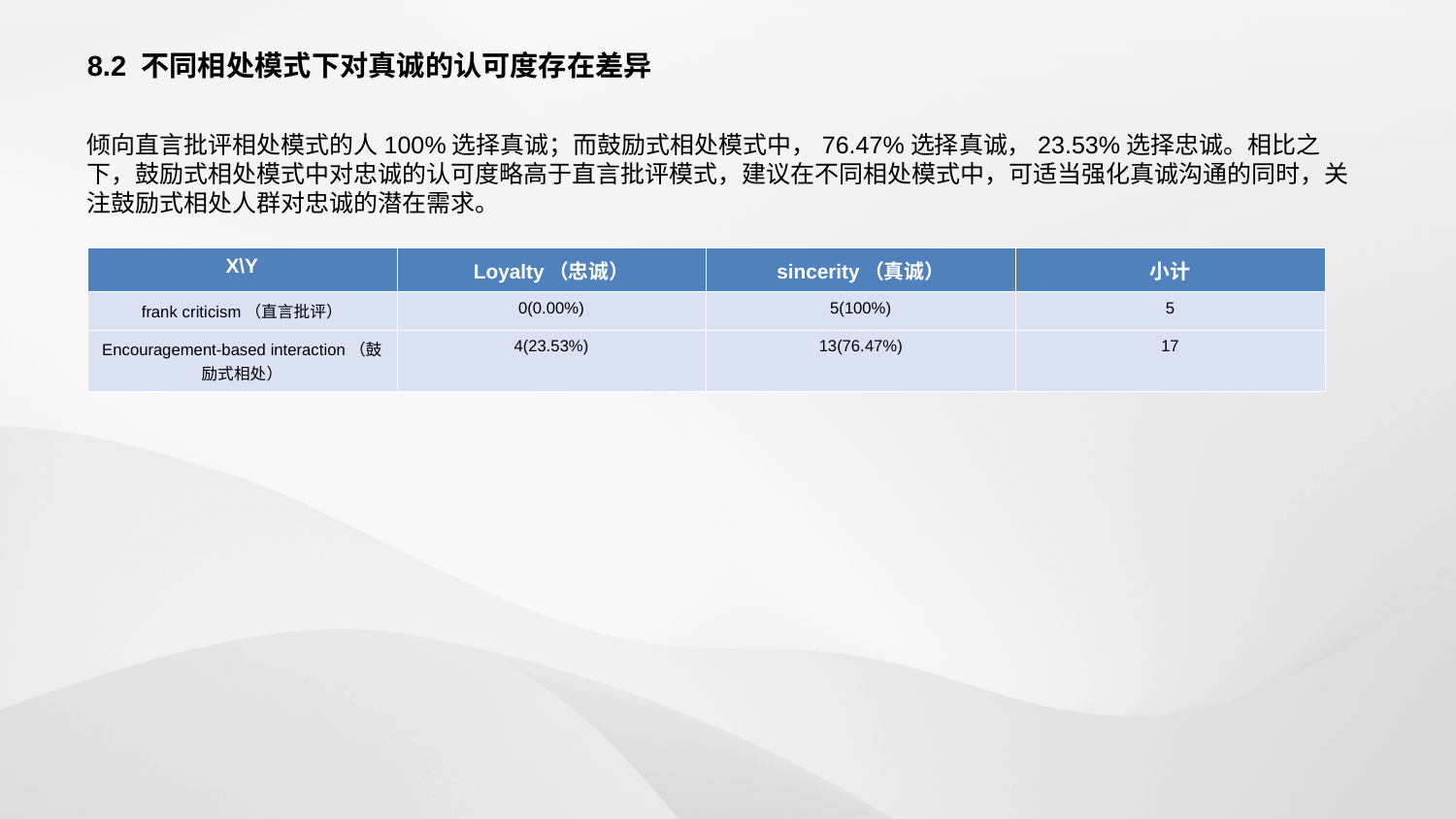

8.2 不同相处模式下对真诚的认可度存在差异
倾向直言批评相处模式的人100%选择真诚；而鼓励式相处模式中，76.47%选择真诚，23.53%选择忠诚。相比之下，鼓励式相处模式中对忠诚的认可度略高于直言批评模式，建议在不同相处模式中，可适当强化真诚沟通的同时，关注鼓励式相处人群对忠诚的潜在需求。
| X\Y | Loyalty（忠诚） | sincerity（真诚） | 小计 |
| --- | --- | --- | --- |
| frank criticism（直言批评） | 0(0.00%) | 5(100%) | 5 |
| Encouragement-based interaction（鼓励式相处） | 4(23.53%) | 13(76.47%) | 17 |